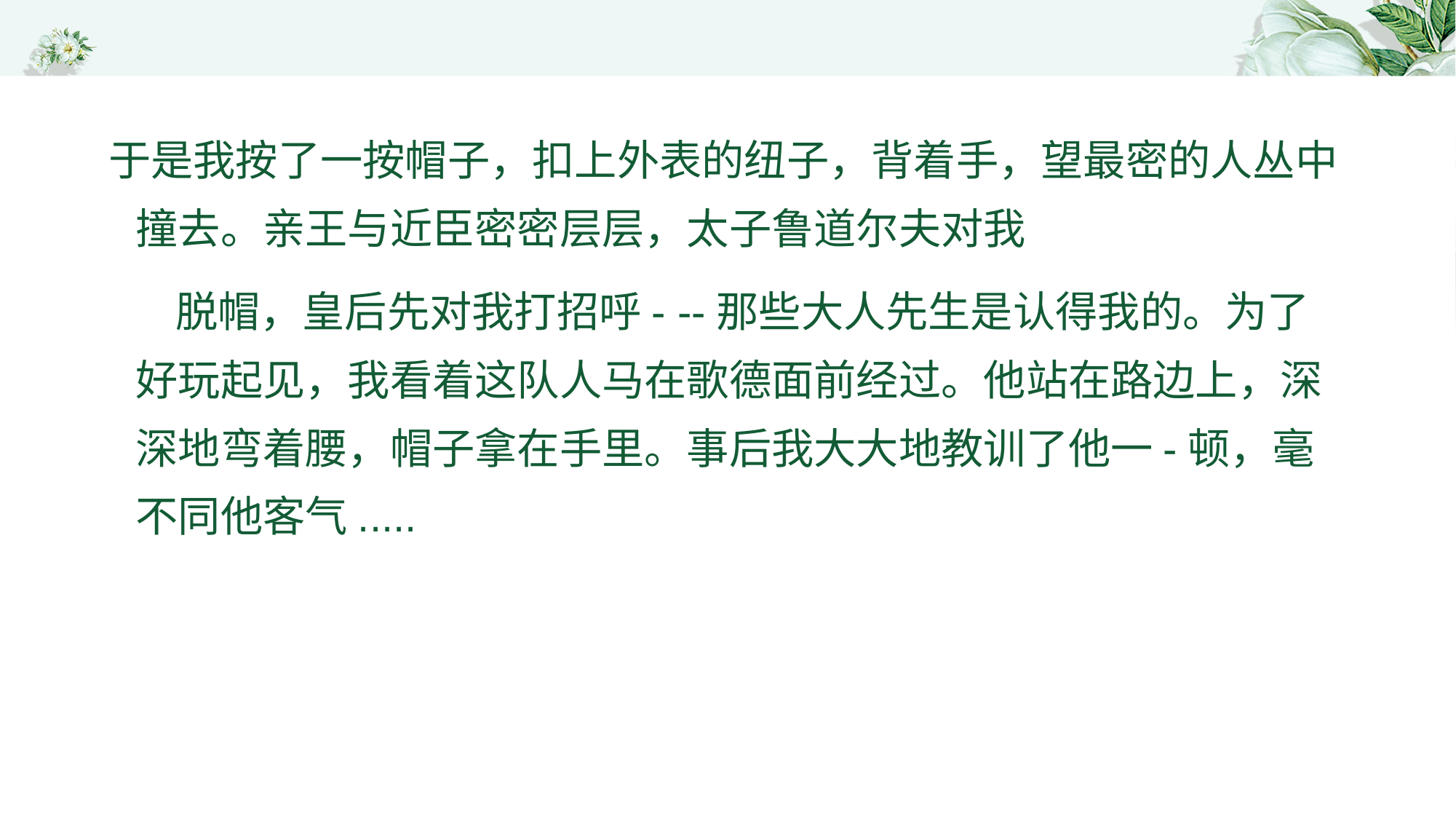

于是我按了一按帽子，扣上外表的纽子，背着手，望最密的人丛中撞去。亲王与近臣密密层层，太子鲁道尔夫对我
      脱帽，皇后先对我打招呼- --那些大人先生是认得我的。为了好玩起见，我看着这队人马在歌德面前经过。他站在路边上，深深地弯着腰，帽子拿在手里。事后我大大地教训了他一-顿，毫不同他客气.....